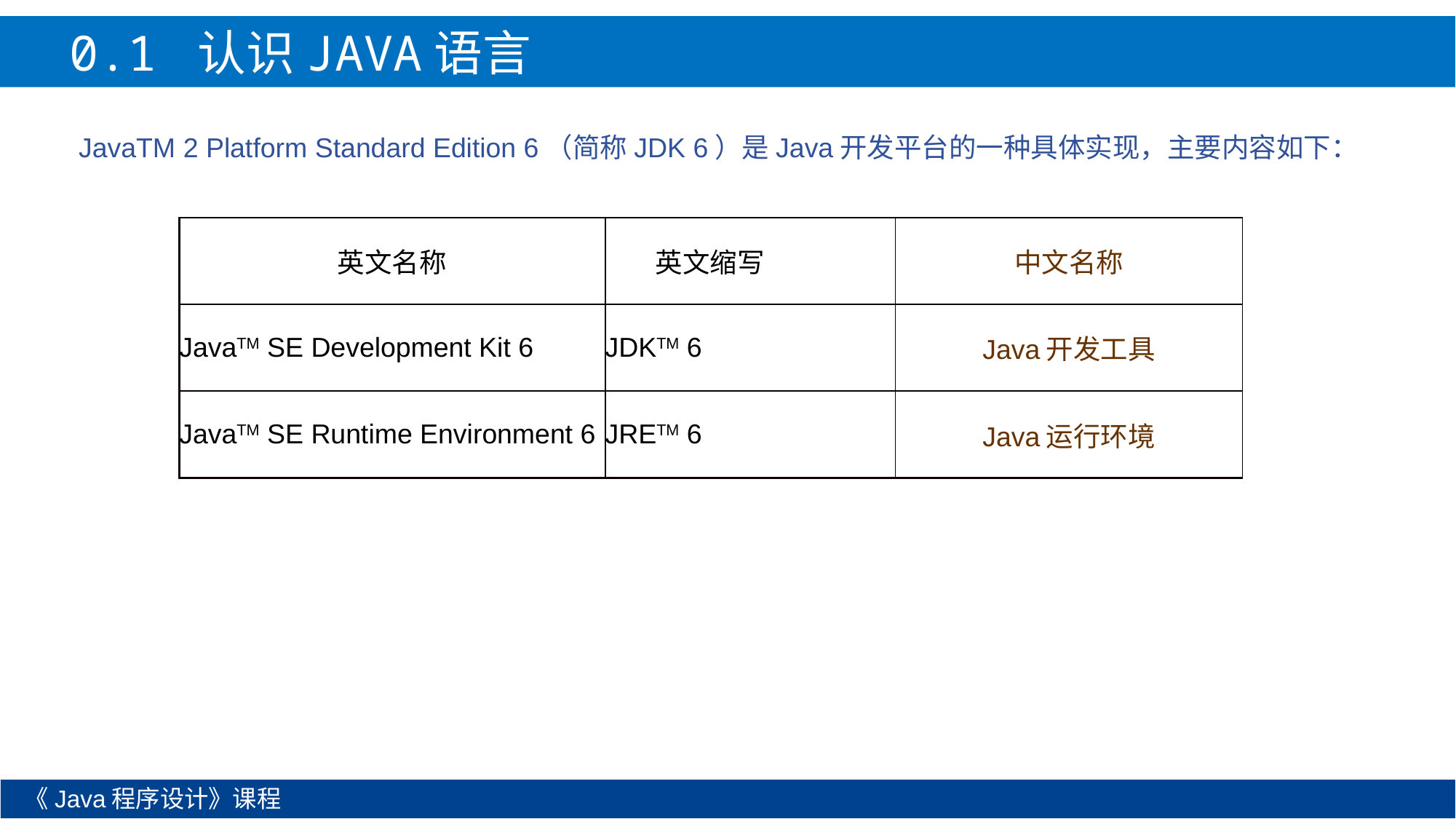

0.1 认识JAVA语言
JavaTM 2 Platform Standard Edition 6（简称JDK 6）是Java开发平台的一种具体实现，主要内容如下：
| 英文名称 | 英文缩写 | 中文名称 |
| --- | --- | --- |
| JavaTM SE Development Kit 6 | JDKTM 6 | Java开发工具 |
| JavaTM SE Runtime Environment 6 | JRETM 6 | Java运行环境 |
《Java程序设计》课程